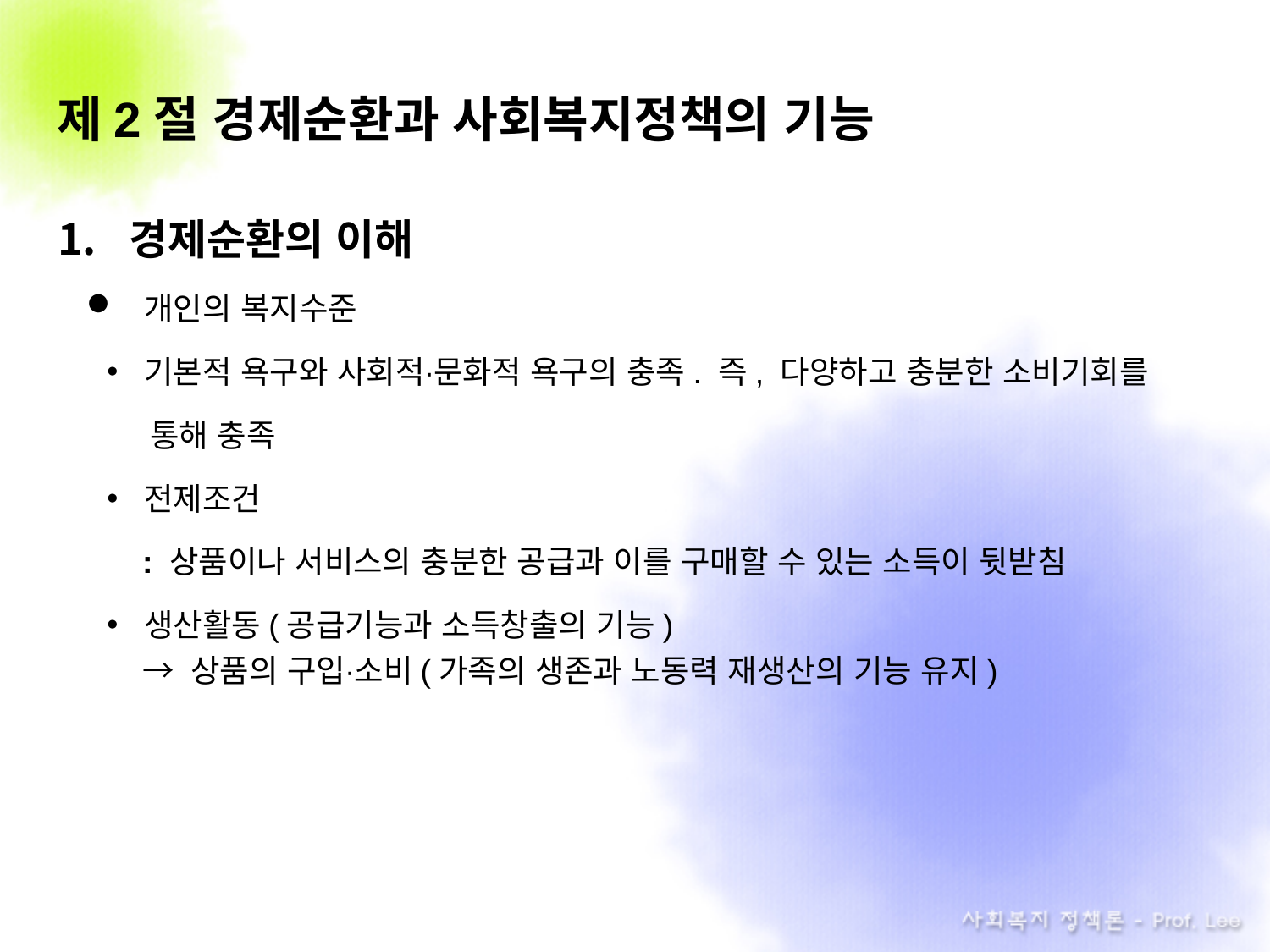

# 제2절 경제순환과 사회복지정책의 기능
경제순환의 이해
개인의 복지수준
기본적 욕구와 사회적∙문화적 욕구의 충족. 즉, 다양하고 충분한 소비기회를
  . 통해 충족
전제조건
    : 상품이나 서비스의 충분한 공급과 이를 구매할 수 있는 소득이 뒷받침
생산활동(공급기능과 소득창출의 기능)
    → 상품의 구입∙소비(가족의 생존과 노동력 재생산의 기능 유지)